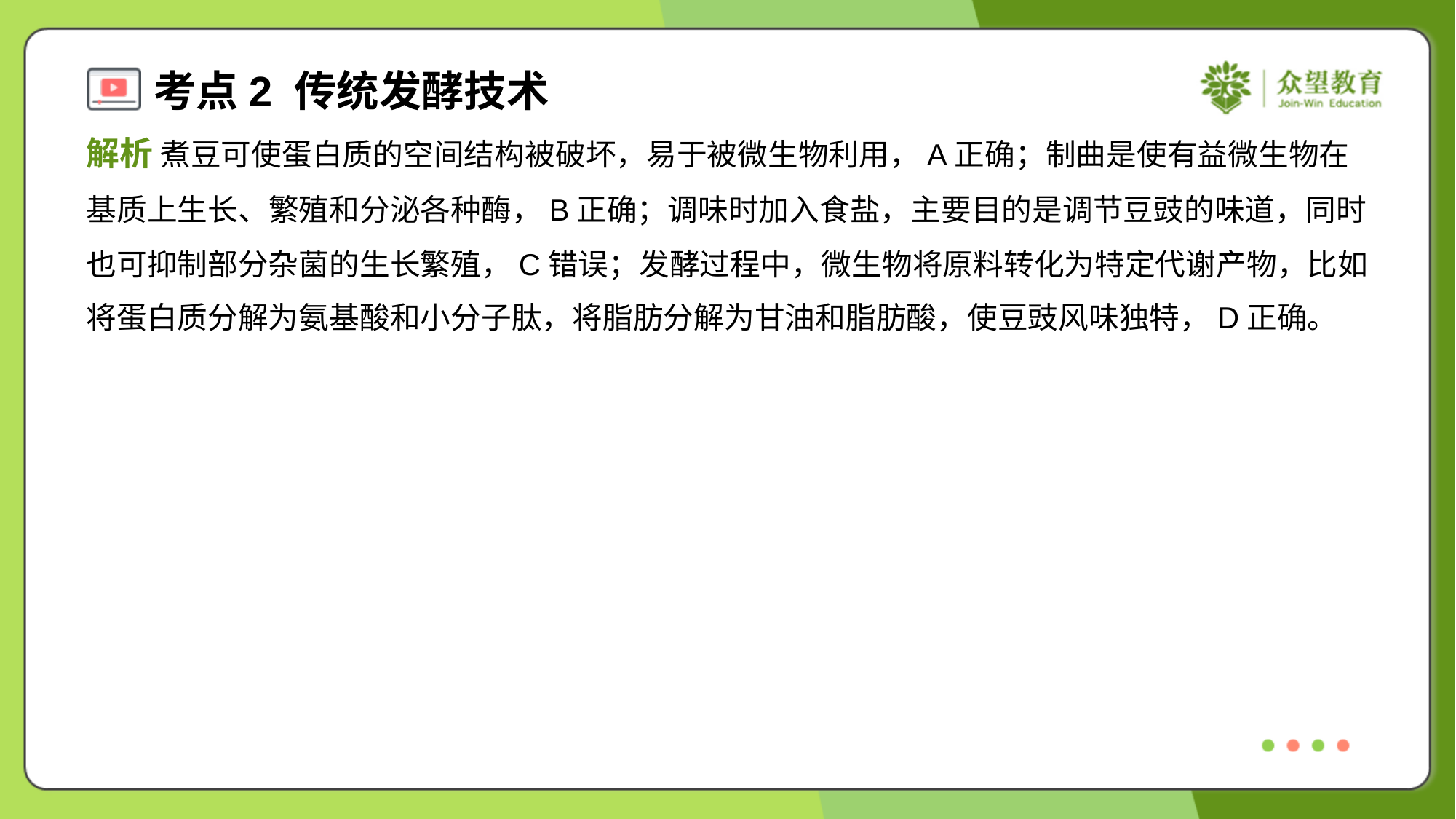

解析 煮豆可使蛋白质的空间结构被破坏，易于被微生物利用，A正确；制曲是使有益微生物在
基质上生长、繁殖和分泌各种酶，B正确；调味时加入食盐，主要目的是调节豆豉的味道，同时
也可抑制部分杂菌的生长繁殖，C错误；发酵过程中，微生物将原料转化为特定代谢产物，比如
将蛋白质分解为氨基酸和小分子肽，将脂肪分解为甘油和脂肪酸，使豆豉风味独特，D正确。